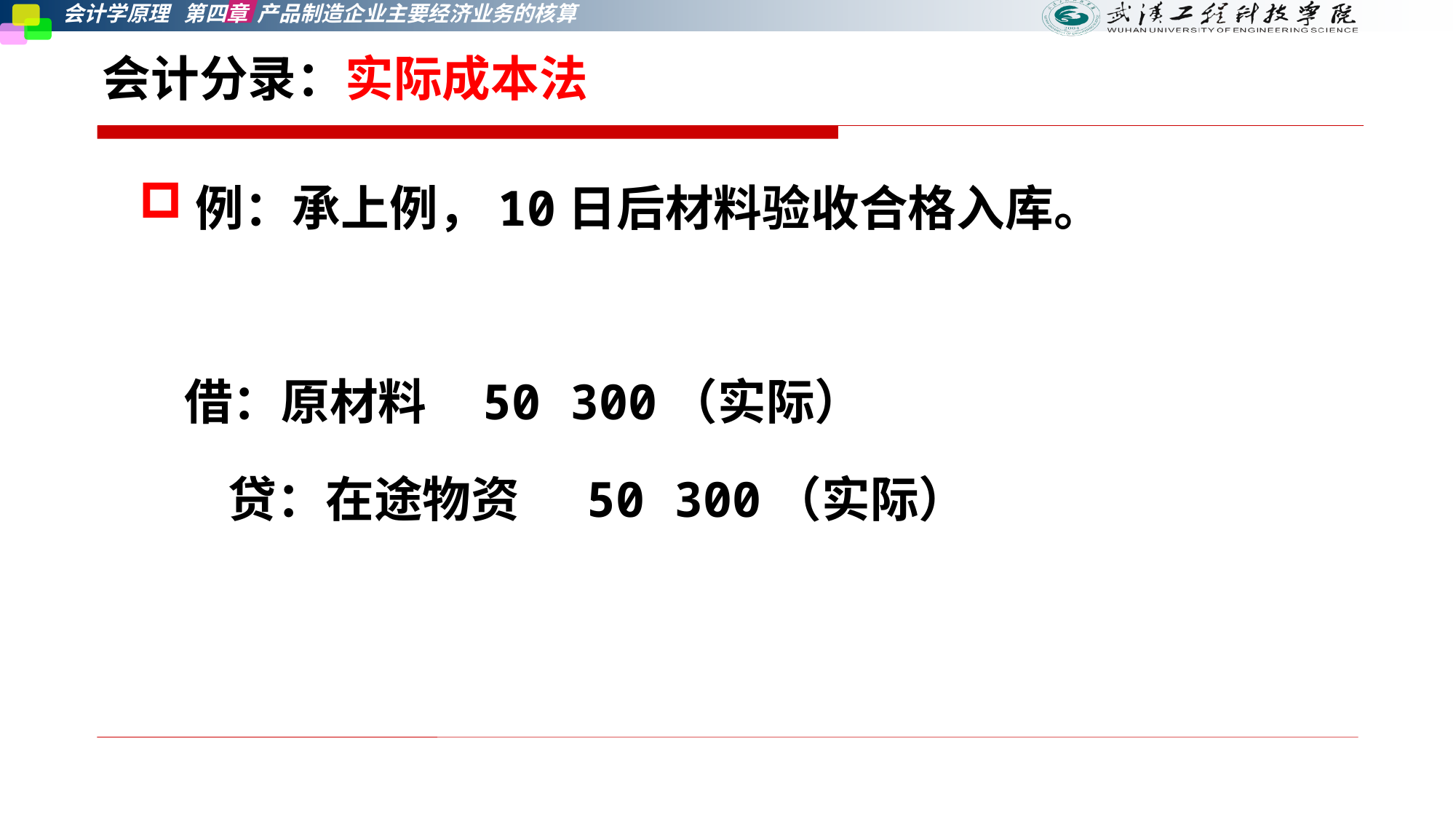

# 会计分录：实际成本法
例：承上例，10日后材料验收合格入库。

   借：原材料    50 300（实际）
       贷：在途物资     50 300（实际）